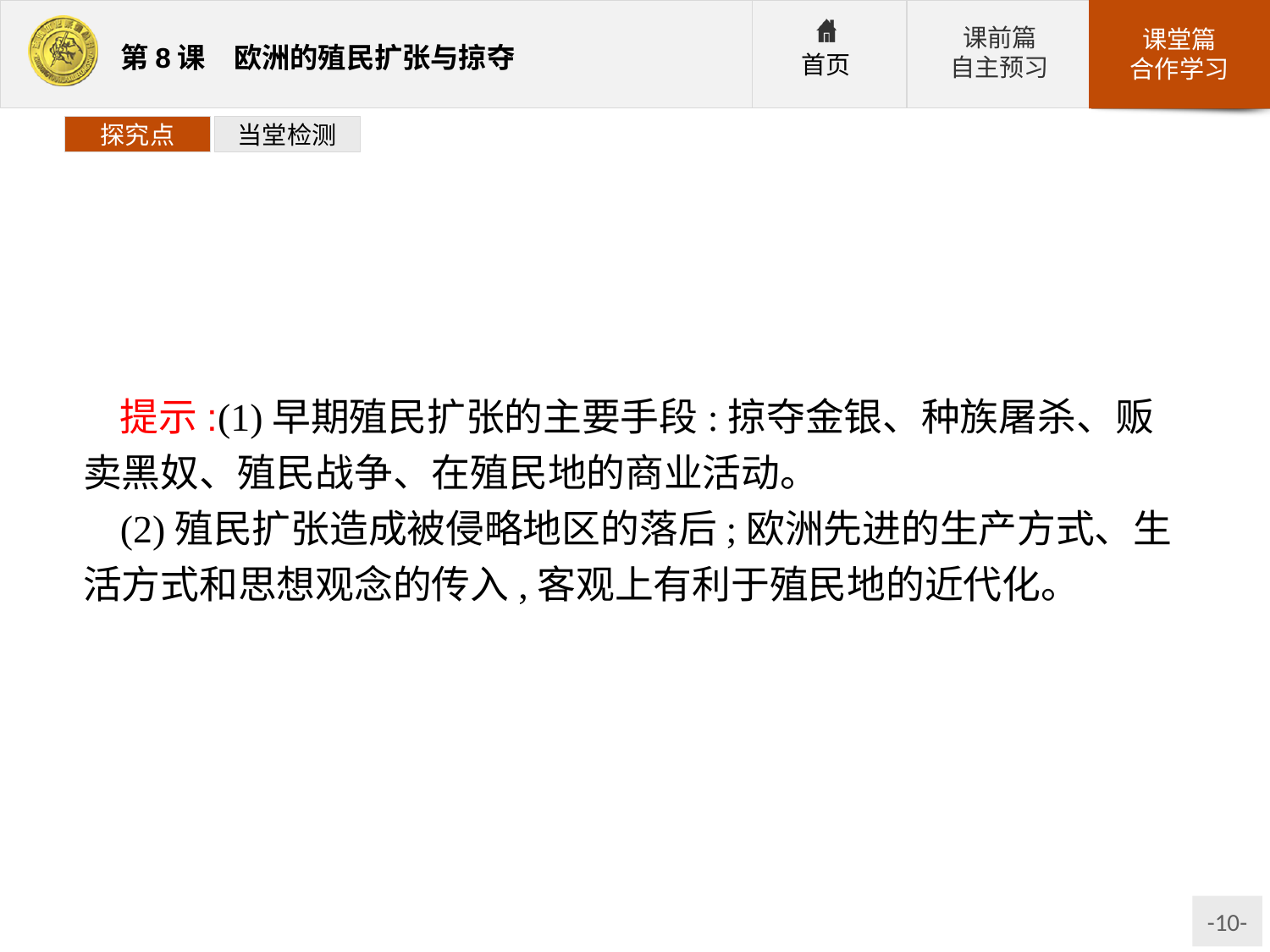

探究点
当堂检测
提示:(1)早期殖民扩张的主要手段:掠夺金银、种族屠杀、贩卖黑奴、殖民战争、在殖民地的商业活动。
(2)殖民扩张造成被侵略地区的落后;欧洲先进的生产方式、生活方式和思想观念的传入,客观上有利于殖民地的近代化。